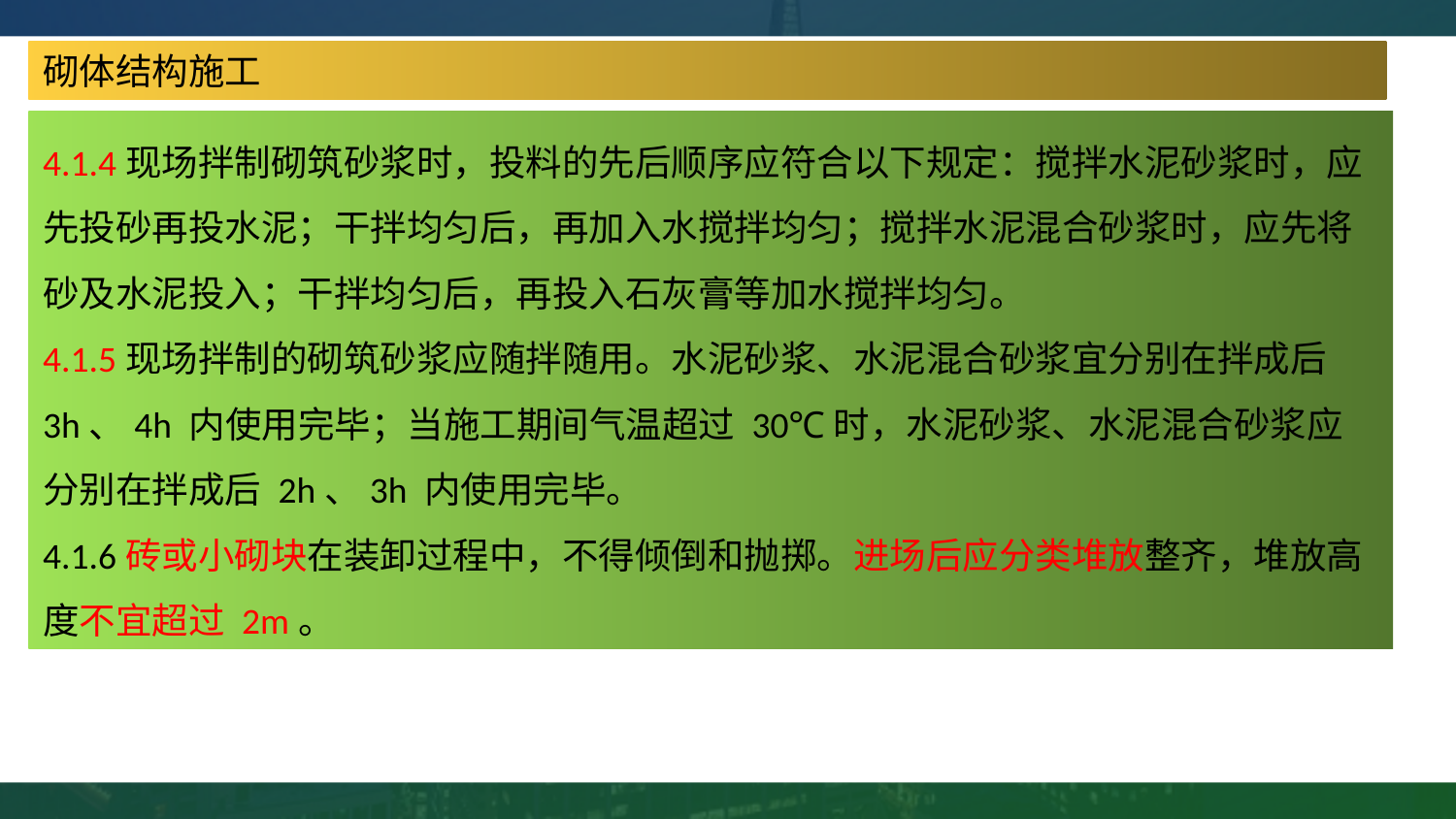

砌体结构施工
4.1.4现场拌制砌筑砂浆时，投料的先后顺序应符合以下规定：搅拌水泥砂浆时，应先投砂再投水泥；干拌均匀后，再加入水搅拌均匀；搅拌水泥混合砂浆时，应先将砂及水泥投入；干拌均匀后，再投入石灰膏等加水搅拌均匀。
4.1.5现场拌制的砌筑砂浆应随拌随用。水泥砂浆、水泥混合砂浆宜分别在拌成后 3h、4h 内使用完毕；当施工期间气温超过 30℃时，水泥砂浆、水泥混合砂浆应分别在拌成后 2h、3h 内使用完毕。
4.1.6砖或小砌块在装卸过程中，不得倾倒和抛掷。进场后应分类堆放整齐，堆放高度不宜超过 2m。